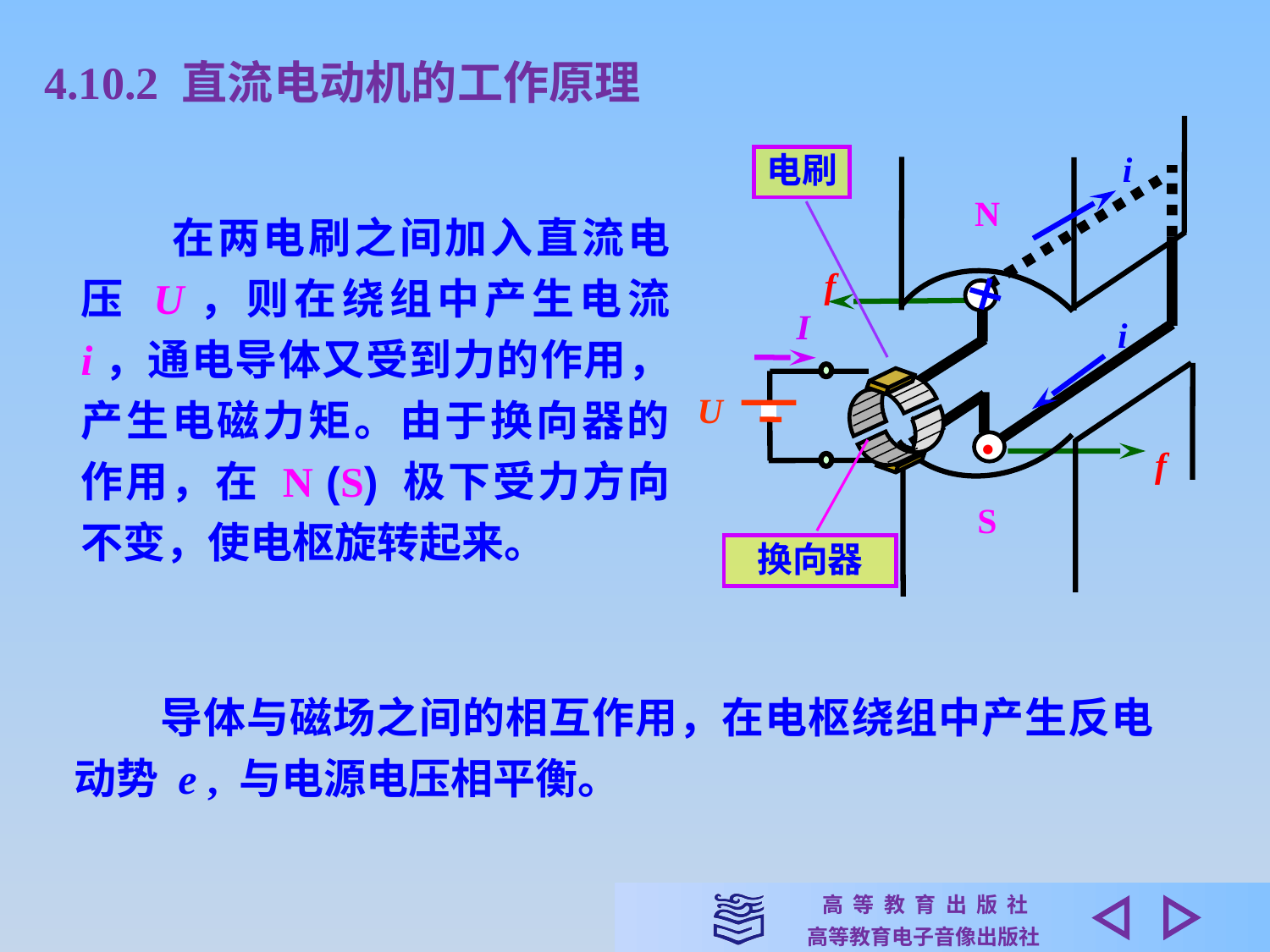

4.10.2 直流电动机的工作原理

N

S

i

i

•
电刷

　　在两电刷之间加入直流电压 U，则在绕组中产生电流 i，通电导体又受到力的作用，产生电磁力矩。由于换向器的作用，在 N (S) 极下受力方向不变，使电枢旋转起来。
f

f

I

U

换向器
　　导体与磁场之间的相互作用，在电枢绕组中产生反电动势 e , 与电源电压相平衡。